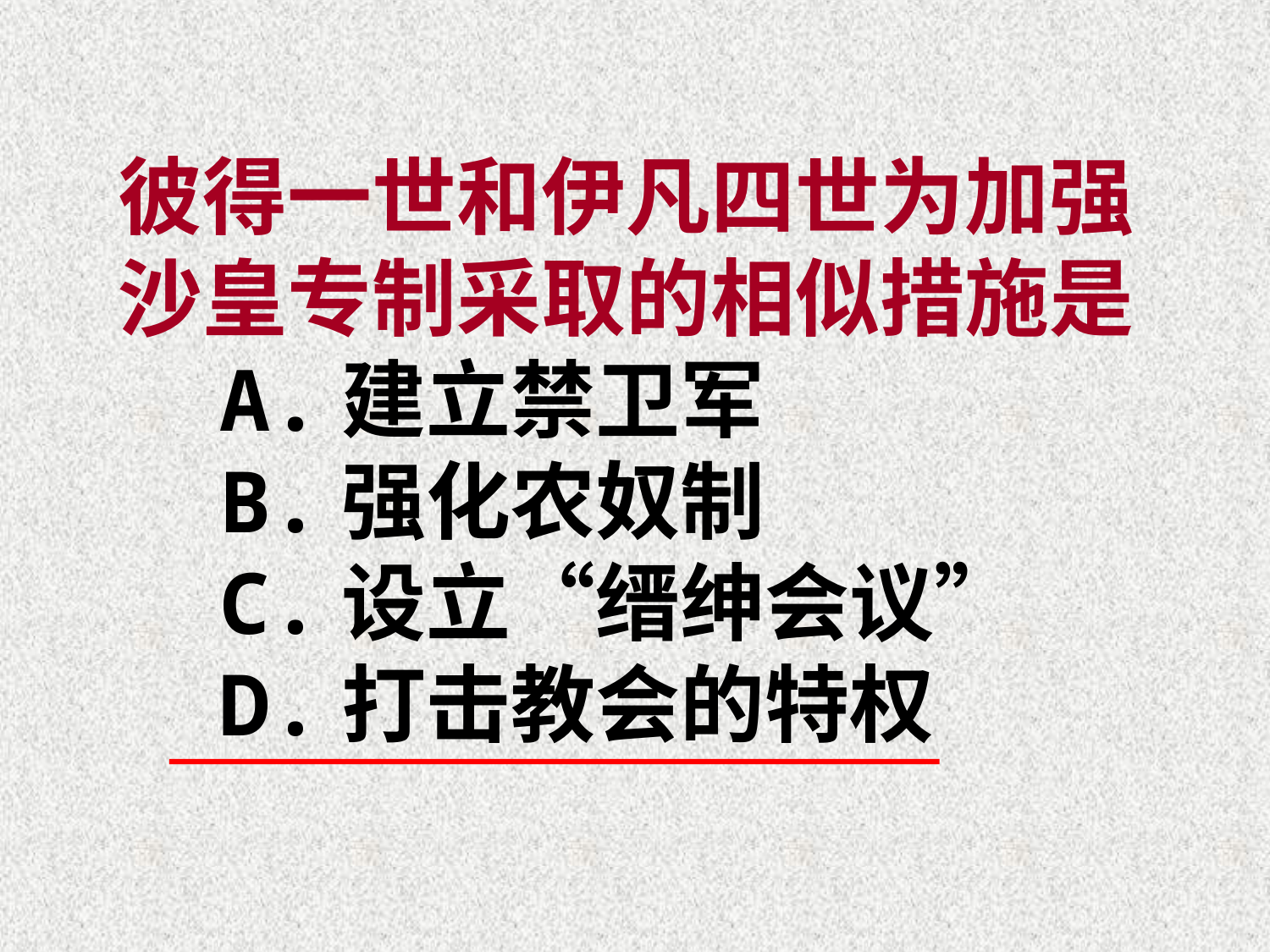

彼得一世和伊凡四世为加强沙皇专制采取的相似措施是
  A.建立禁卫军
  B.强化农奴制
  C.设立“缙绅会议”
  D.打击教会的特权